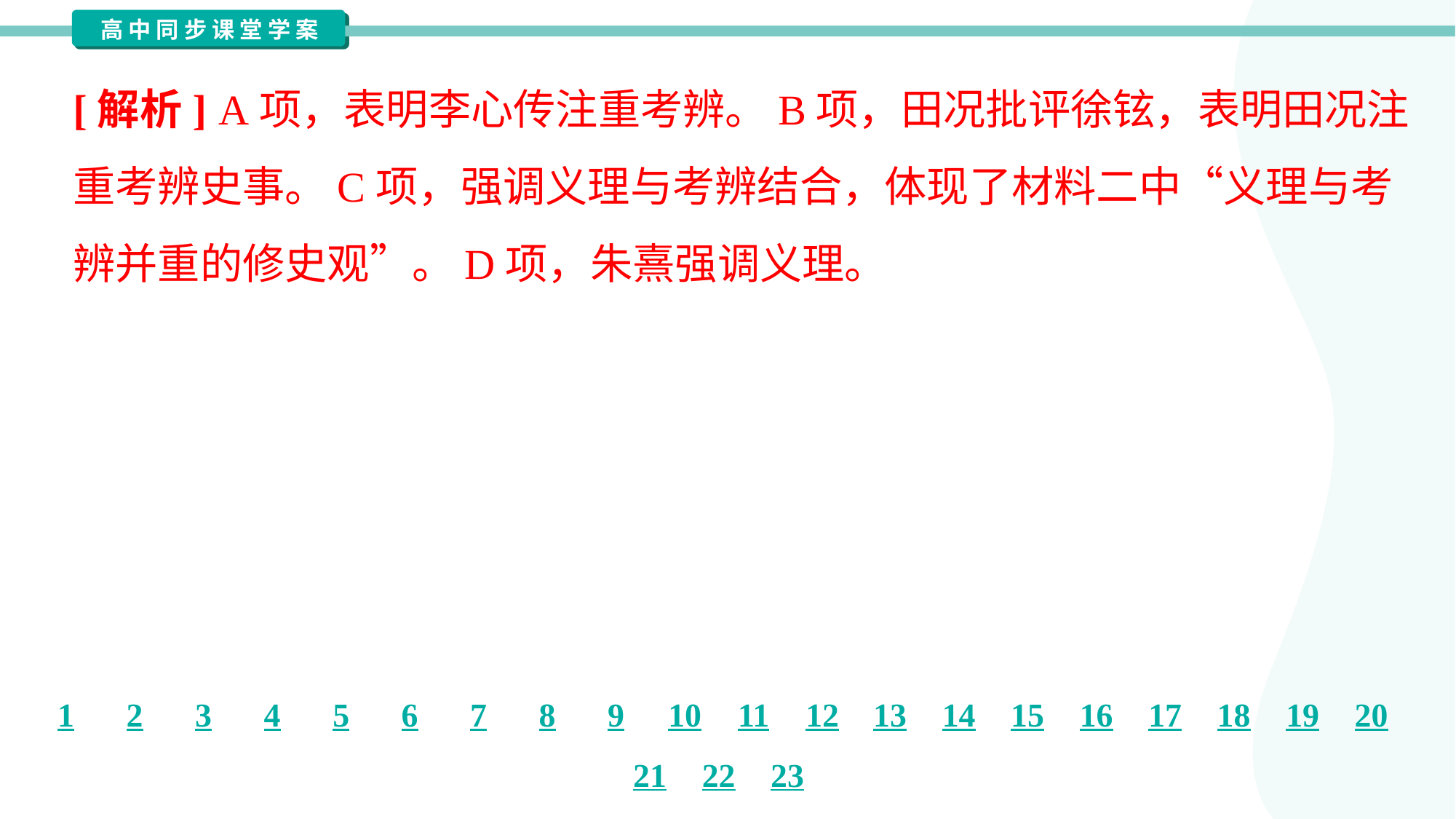

[解析] A项，表明李心传注重考辨。B项，田况批评徐铉，表明田况注
重考辨史事。C项，强调义理与考辨结合，体现了材料二中“义理与考
辨并重的修史观”。D项，朱熹强调义理。